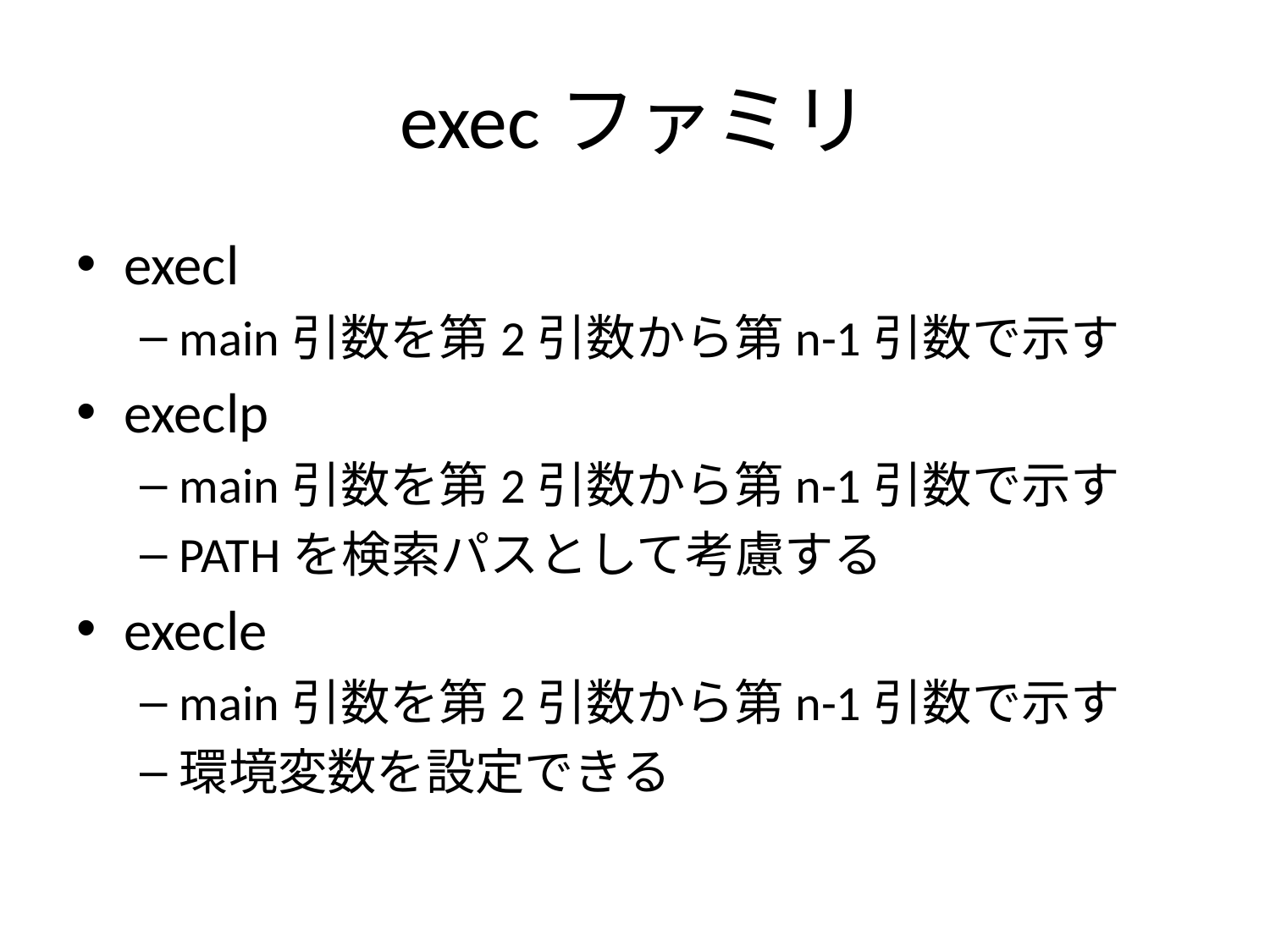

# execファミリ
execl
main引数を第2引数から第n-1引数で示す
execlp
main引数を第2引数から第n-1引数で示す
PATHを検索パスとして考慮する
execle
main引数を第2引数から第n-1引数で示す
環境変数を設定できる